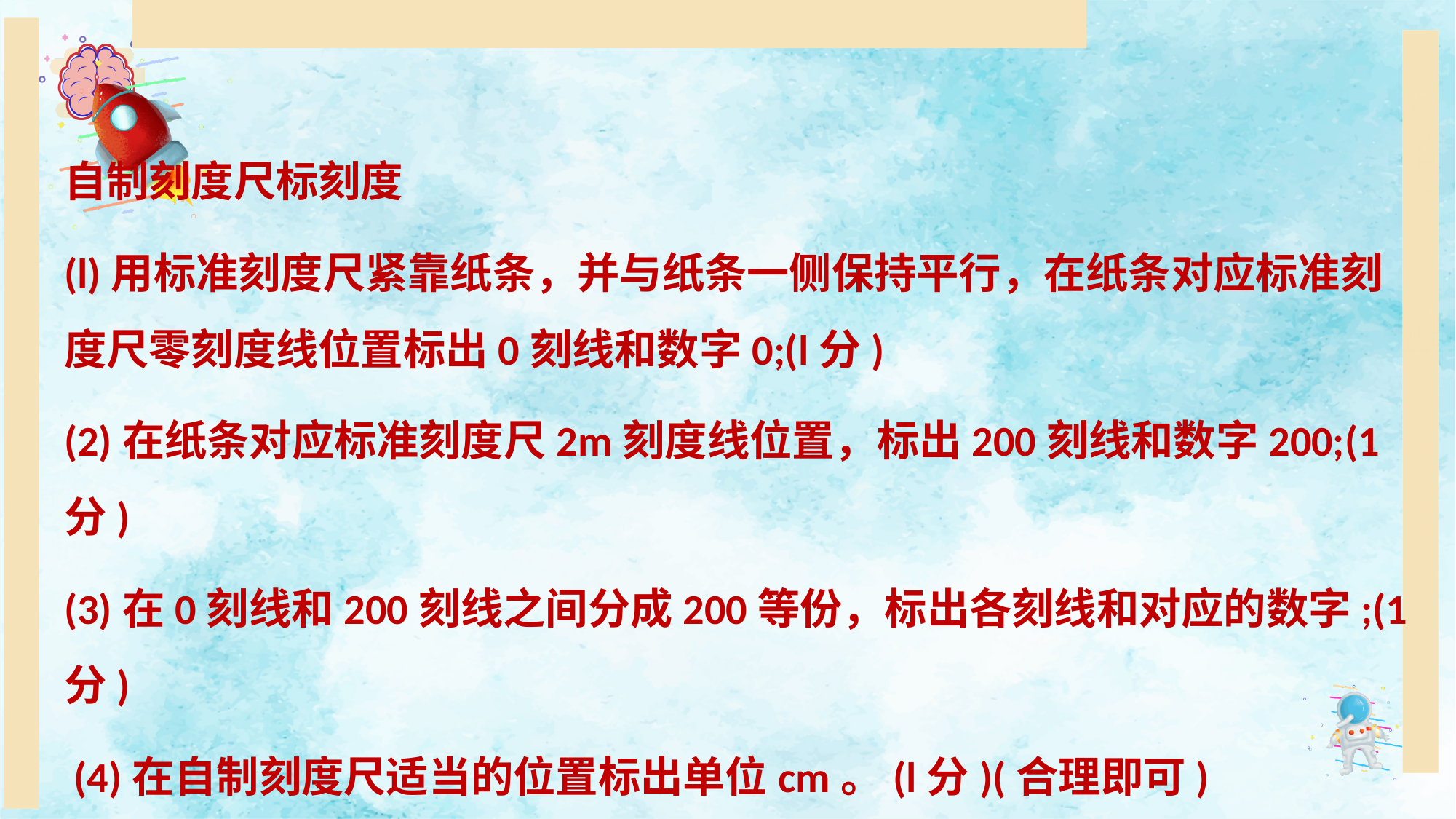

自制刻度尺标刻度
(l)用标准刻度尺紧靠纸条，并与纸条一侧保持平行，在纸条对应标准刻度尺零刻度线位置标出0刻线和数字0;(l分)
(2)在纸条对应标准刻度尺2m刻度线位置，标出200刻线和数字200;(1分)
(3)在0刻线和200刻线之间分成200等份，标出各刻线和对应的数字;(1分)
 (4)在自制刻度尺适当的位置标出单位cm。(l分)(合理即可)